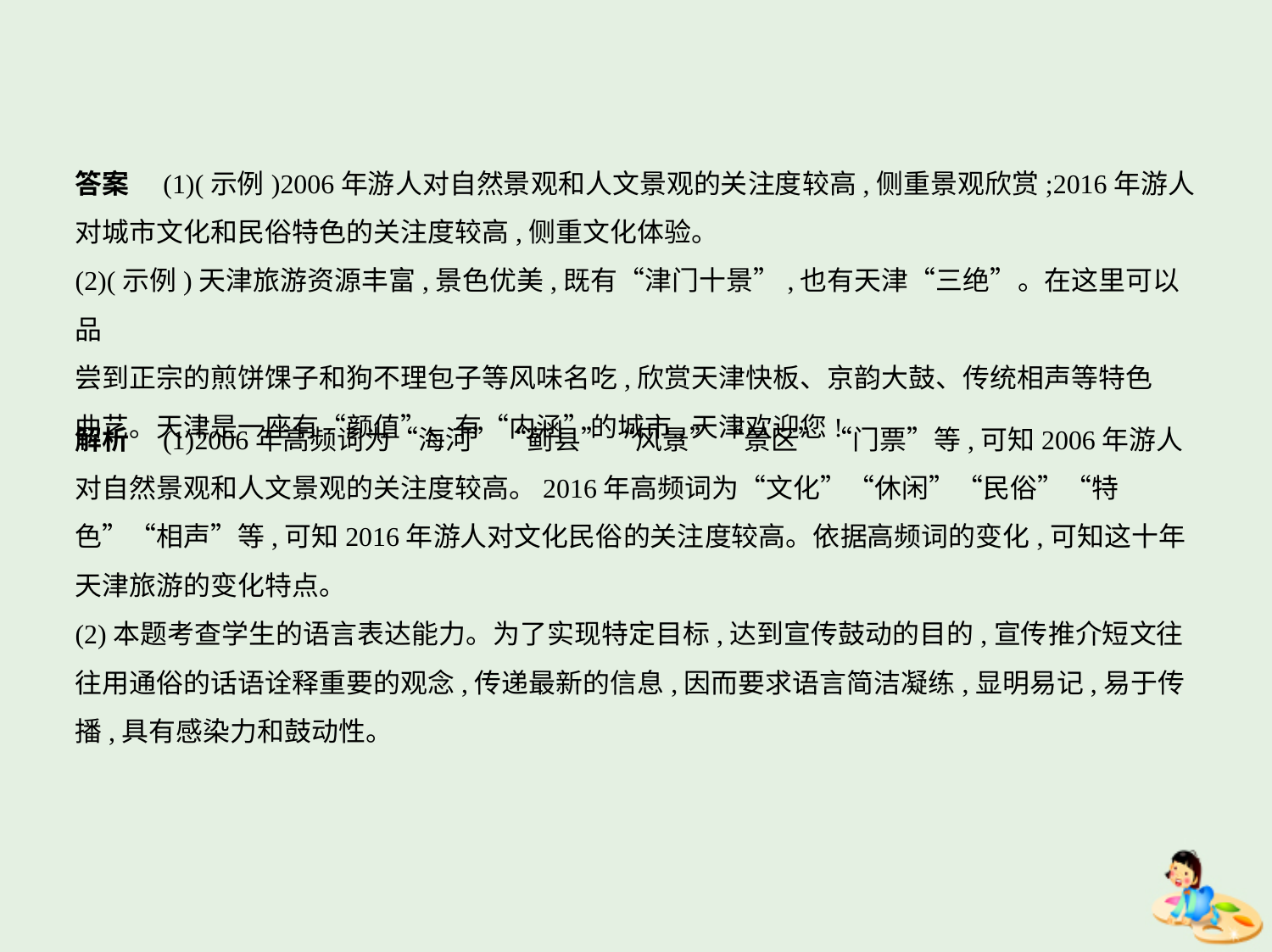

答案　(1)(示例)2006年游人对自然景观和人文景观的关注度较高,侧重景观欣赏;2016年游人
对城市文化和民俗特色的关注度较高,侧重文化体验。
(2)(示例)天津旅游资源丰富,景色优美,既有“津门十景”,也有天津“三绝”。在这里可以品
尝到正宗的煎饼馃子和狗不理包子等风味名吃,欣赏天津快板、京韵大鼓、传统相声等特色
曲艺。天津是一座有“颜值”、有“内涵”的城市,天津欢迎您!
解析　(1)2006年高频词为“海河”“蓟县”“风景”“景区”“门票”等,可知2006年游人
对自然景观和人文景观的关注度较高。2016年高频词为“文化”“休闲”“民俗”“特
色”“相声”等,可知2016年游人对文化民俗的关注度较高。依据高频词的变化,可知这十年
天津旅游的变化特点。
(2)本题考查学生的语言表达能力。为了实现特定目标,达到宣传鼓动的目的,宣传推介短文往
往用通俗的话语诠释重要的观念,传递最新的信息,因而要求语言简洁凝练,显明易记,易于传
播,具有感染力和鼓动性。